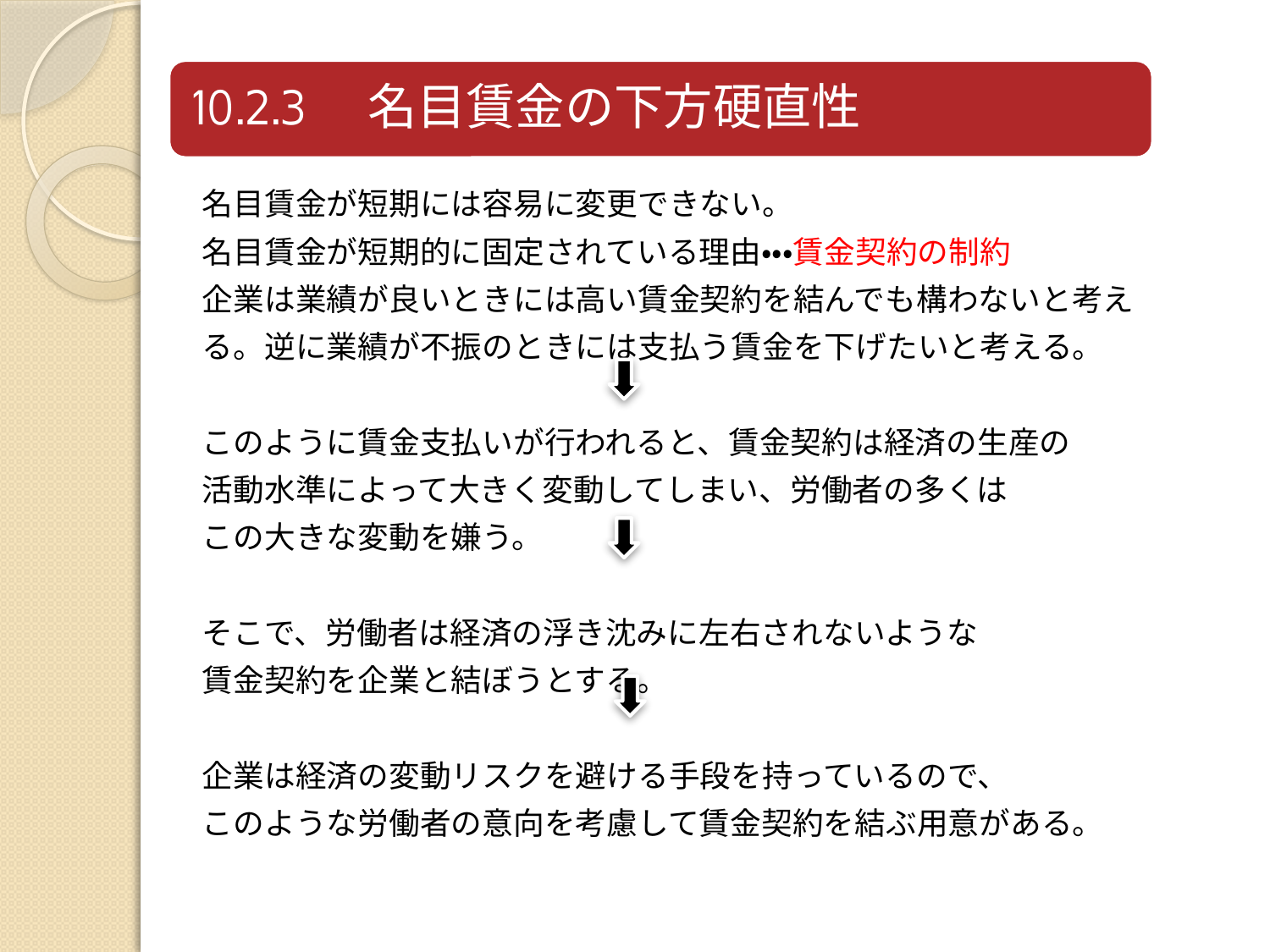

10.2.3　名目賃金の下方硬直性
名目賃金が短期には容易に変更できない。
名目賃金が短期的に固定されている理由・・・賃金契約の制約
企業は業績が良いときには高い賃金契約を結んでも構わないと考え
る。逆に業績が不振のときには支払う賃金を下げたいと考える。

このように賃金支払いが行われると、賃金契約は経済の生産の
活動水準によって大きく変動してしまい、労働者の多くは
この大きな変動を嫌う。

そこで、労働者は経済の浮き沈みに左右されないような
賃金契約を企業と結ぼうとする。

企業は経済の変動リスクを避ける手段を持っているので、
このような労働者の意向を考慮して賃金契約を結ぶ用意がある。